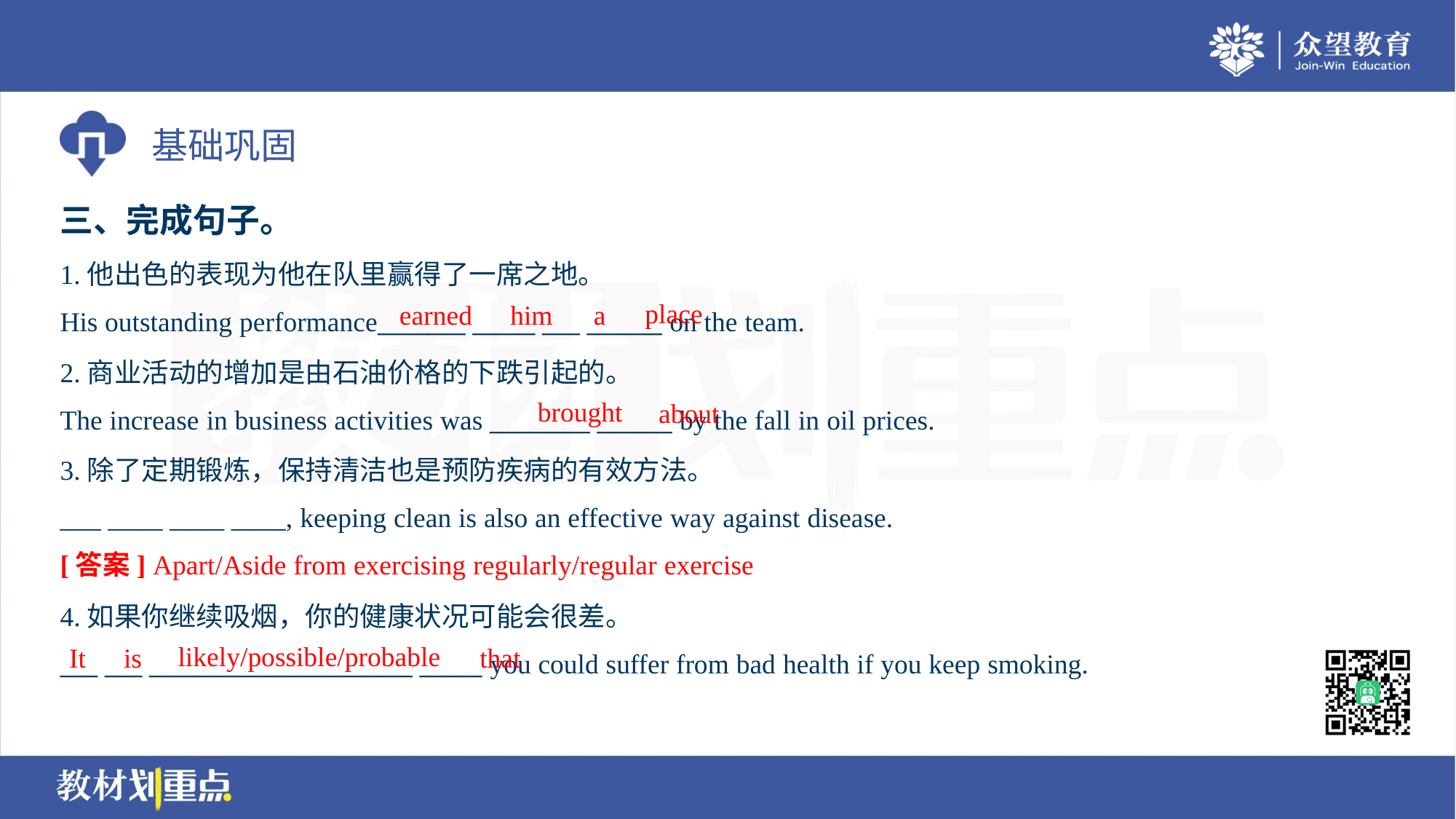

三、完成句子。
1.他出色的表现为他在队里赢得了一席之地。
His outstanding performance_______ _____ ___ ______ on the team.
place
earned
him
a
2.商业活动的增加是由石油价格的下跌引起的。
The increase in business activities was ________ ______ by the fall in oil prices.
brought
about
3.除了定期锻炼，保持清洁也是预防疾病的有效方法。
___ ____ ____ ____, keeping clean is also an effective way against disease.
[答案] Apart/Aside from exercising regularly/regular exercise
4.如果你继续吸烟，你的健康状况可能会很差。
___ ___ _____________________ _____ you could suffer from bad health if you keep smoking.
likely/possible/probable
It
is
that